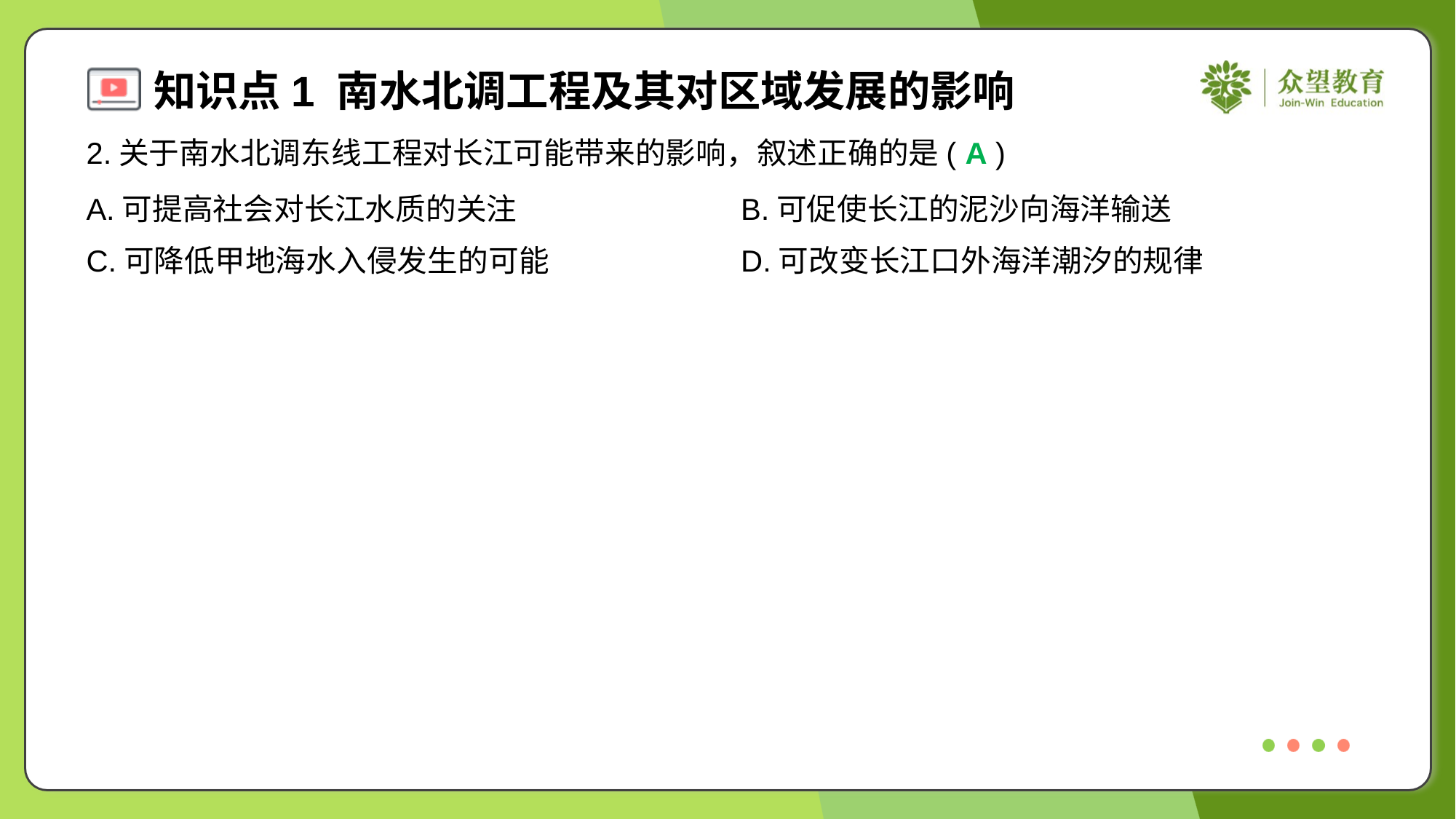

2.关于南水北调东线工程对长江可能带来的影响，叙述正确的是(     )
A
A.可提高社会对长江水质的关注	B.可促使长江的泥沙向海洋输送
C.可降低甲地海水入侵发生的可能	D.可改变长江口外海洋潮汐的规律